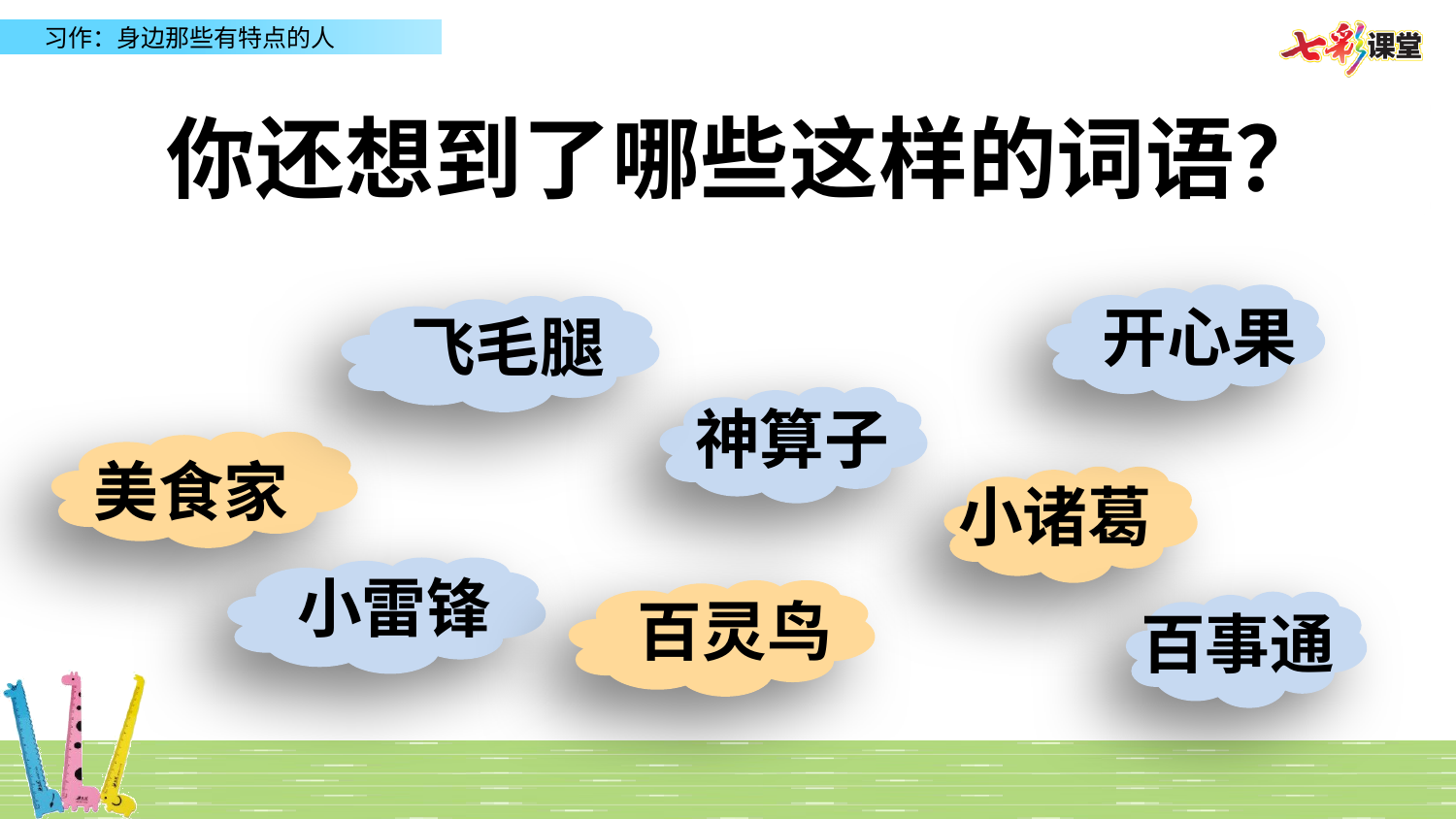

你还想到了哪些这样的词语？

 开心果

飞毛腿

神算子

美食家

小诸葛

小雷锋

百灵鸟

百事通